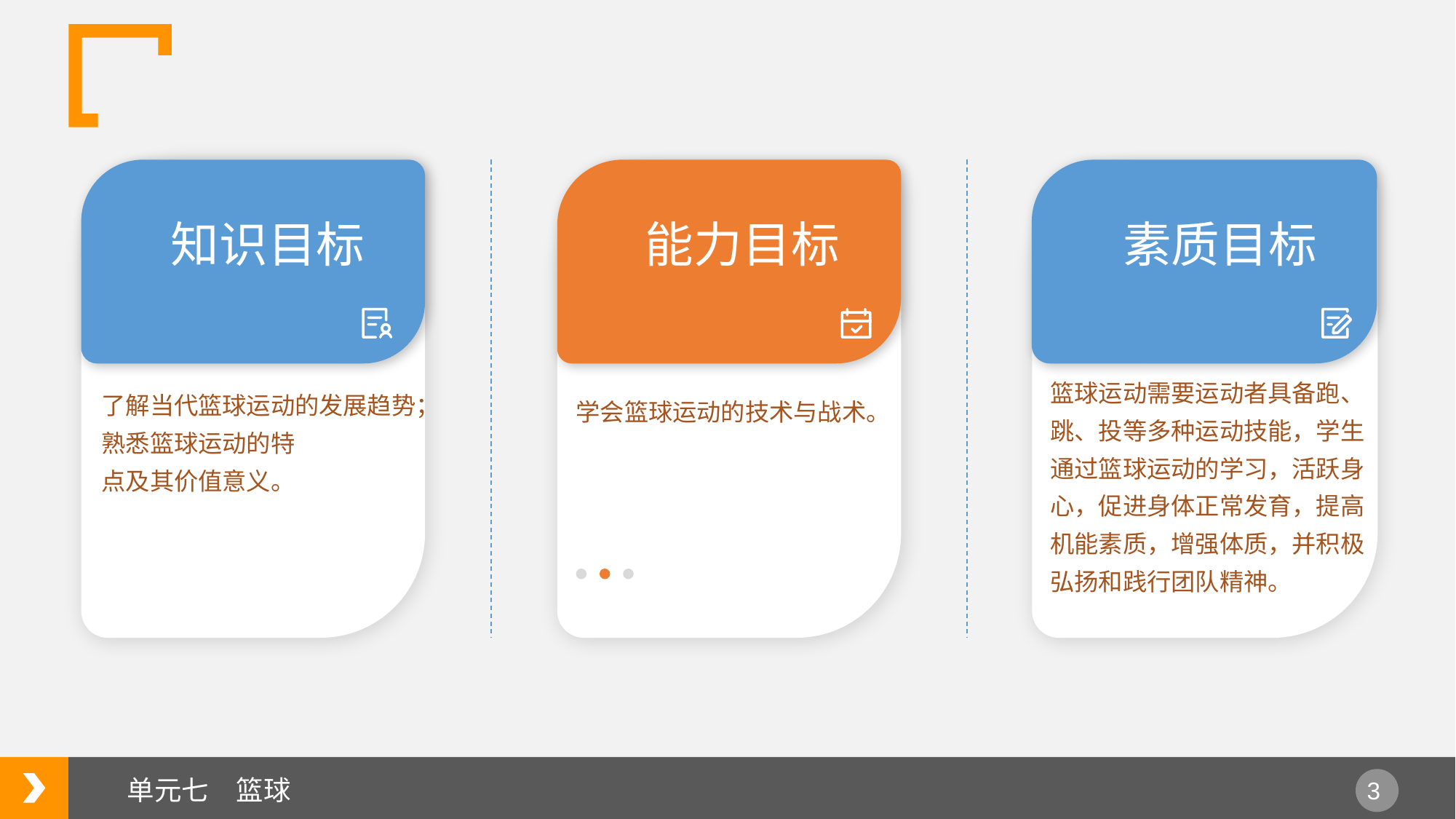

知识目标
能力目标
素质目标

篮球运动需要运动者具备跑、跳、投等多种运动技能，学生通过篮球运动的学习，活跃身心，促进身体正常发育，提高机能素质，增强体质，并积极弘扬和践行团队精神。
了解当代篮球运动的发展趋势；熟悉篮球运动的特
点及其价值意义。
学会篮球运动的技术与战术。

单元七　篮球